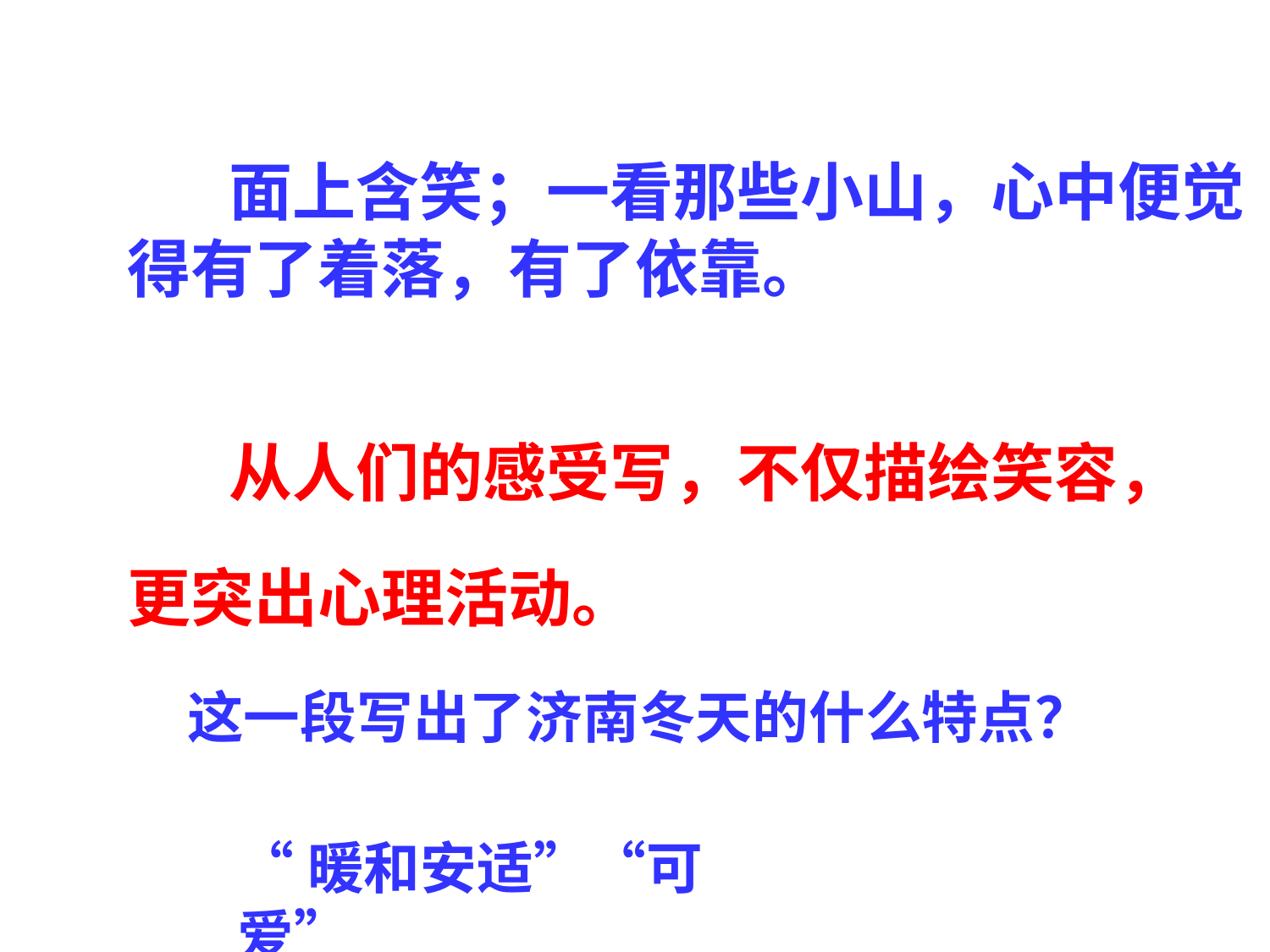

面上含笑；一看那些小山，心中便觉得有了着落，有了依靠。
      从人们的感受写，不仅描绘笑容，更突出心理活动。
这一段写出了济南冬天的什么特点？
“暖和安适”“可爱”